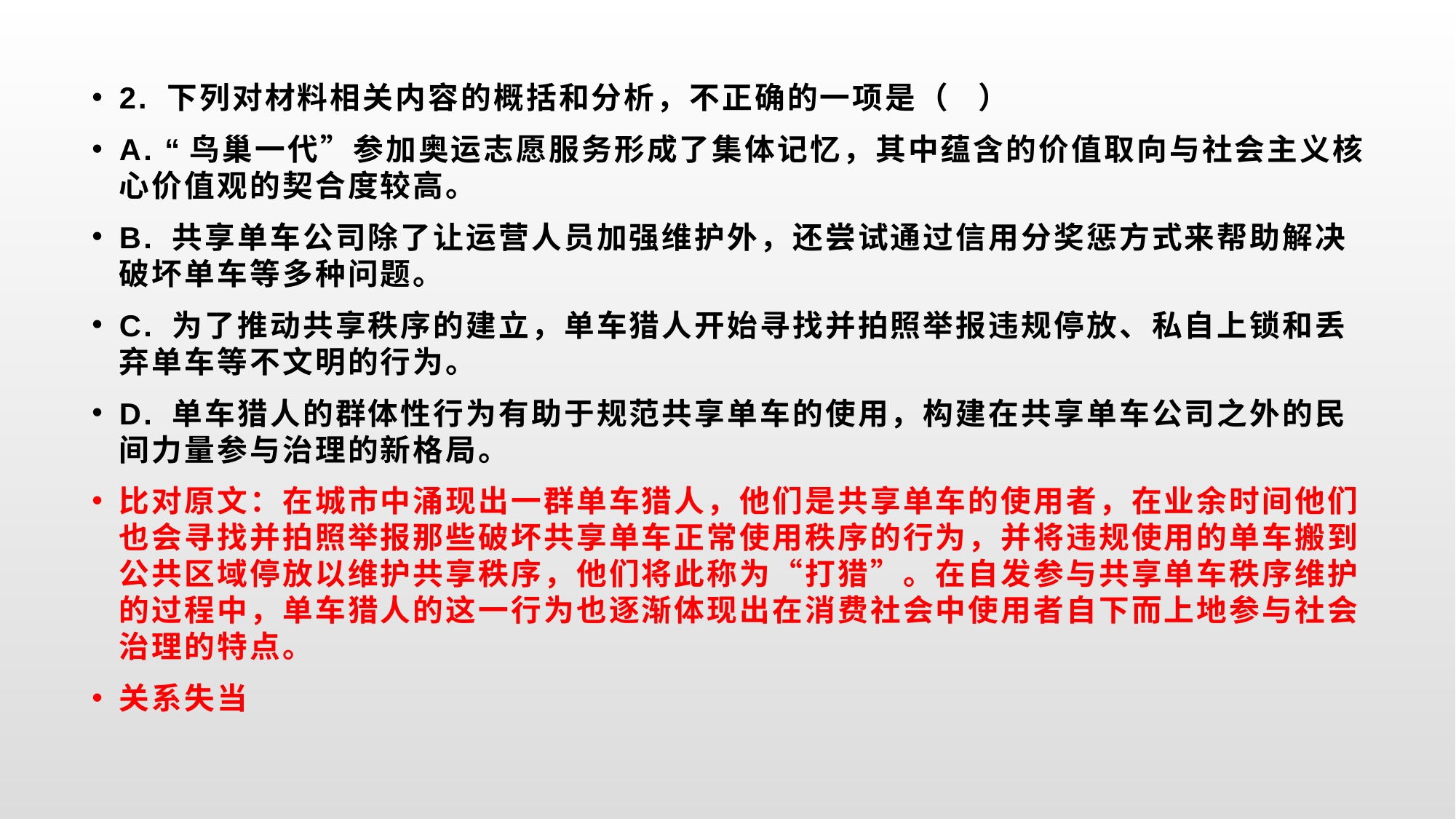

2. 下列对材料相关内容的概括和分析，不正确的一项是（   ）
A. “鸟巢一代”参加奥运志愿服务形成了集体记忆，其中蕴含的价值取向与社会主义核心价值观的契合度较高。
B. 共享单车公司除了让运营人员加强维护外，还尝试通过信用分奖惩方式来帮助解决破坏单车等多种问题。
C. 为了推动共享秩序的建立，单车猎人开始寻找并拍照举报违规停放、私自上锁和丢弃单车等不文明的行为。
D. 单车猎人的群体性行为有助于规范共享单车的使用，构建在共享单车公司之外的民间力量参与治理的新格局。
比对原文：在城市中涌现出一群单车猎人，他们是共享单车的使用者，在业余时间他们也会寻找并拍照举报那些破坏共享单车正常使用秩序的行为，并将违规使用的单车搬到公共区域停放以维护共享秩序，他们将此称为“打猎”。在自发参与共享单车秩序维护的过程中，单车猎人的这一行为也逐渐体现出在消费社会中使用者自下而上地参与社会治理的特点。
关系失当